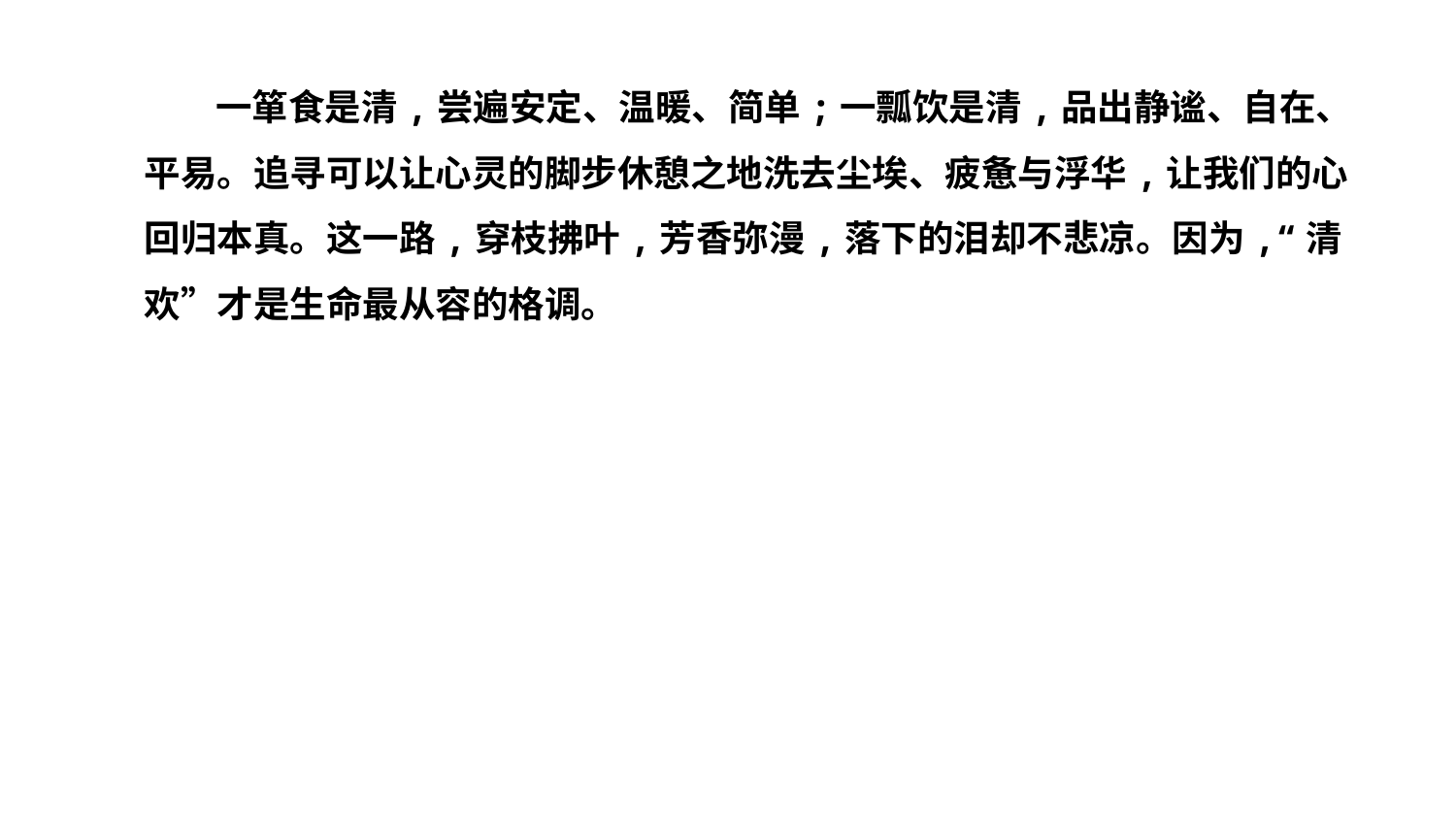

一箪食是清,尝遍安定、温暖、简单;一瓢饮是清,品出静谧、自在、平易。追寻可以让心灵的脚步休憩之地洗去尘埃、疲惫与浮华,让我们的心回归本真。这一路,穿枝拂叶,芳香弥漫,落下的泪却不悲凉。因为,“清欢”才是生命最从容的格调。